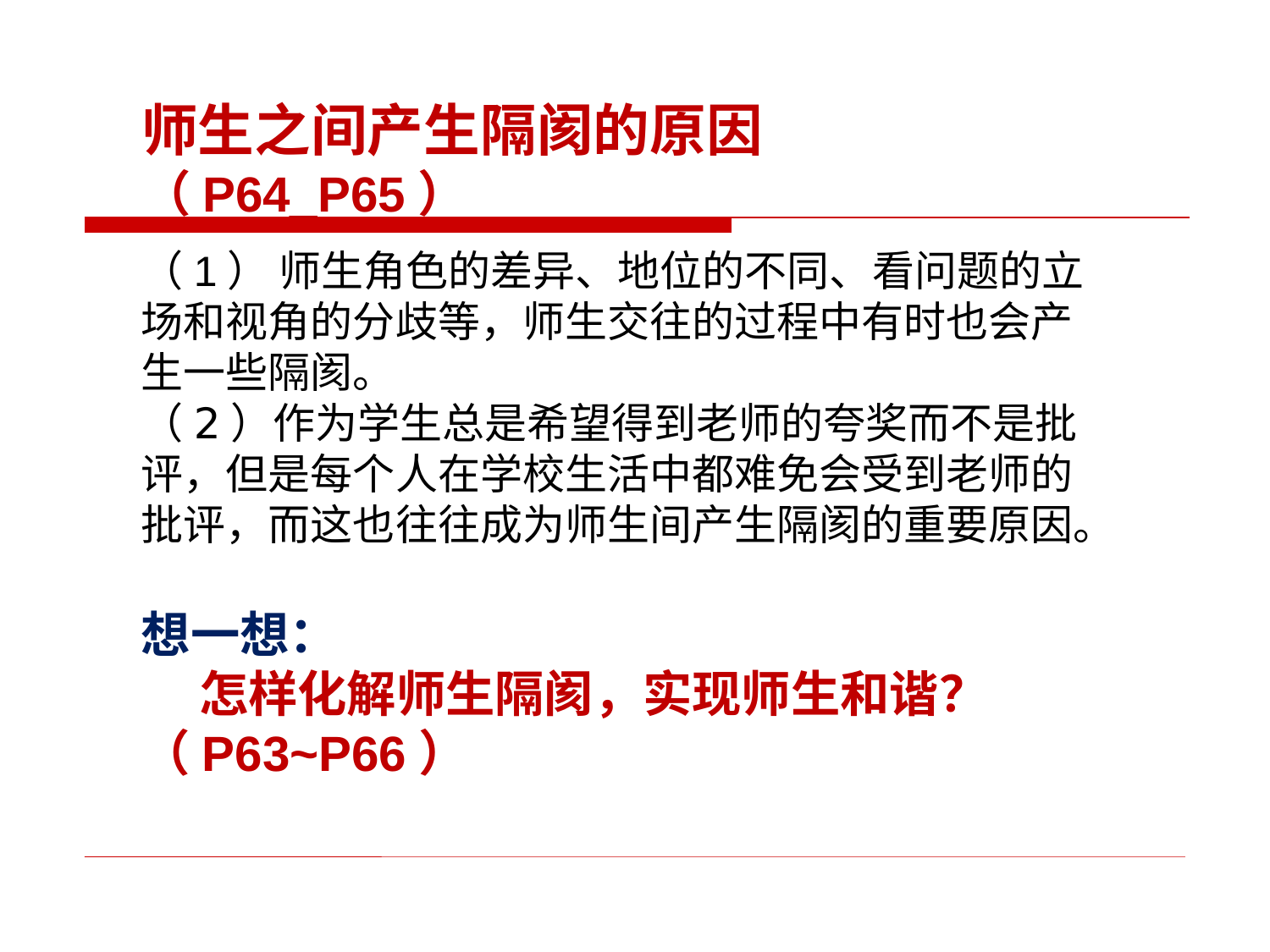

师生之间产生隔阂的原因 （P64_P65）
（1） 师生角色的差异、地位的不同、看问题的立场和视角的分歧等，师生交往的过程中有时也会产生一些隔阂。
（2）作为学生总是希望得到老师的夸奖而不是批评，但是每个人在学校生活中都难免会受到老师的批评，而这也往往成为师生间产生隔阂的重要原因。
想一想：
       怎样化解师生隔阂，实现师生和谐？（P63~P66）